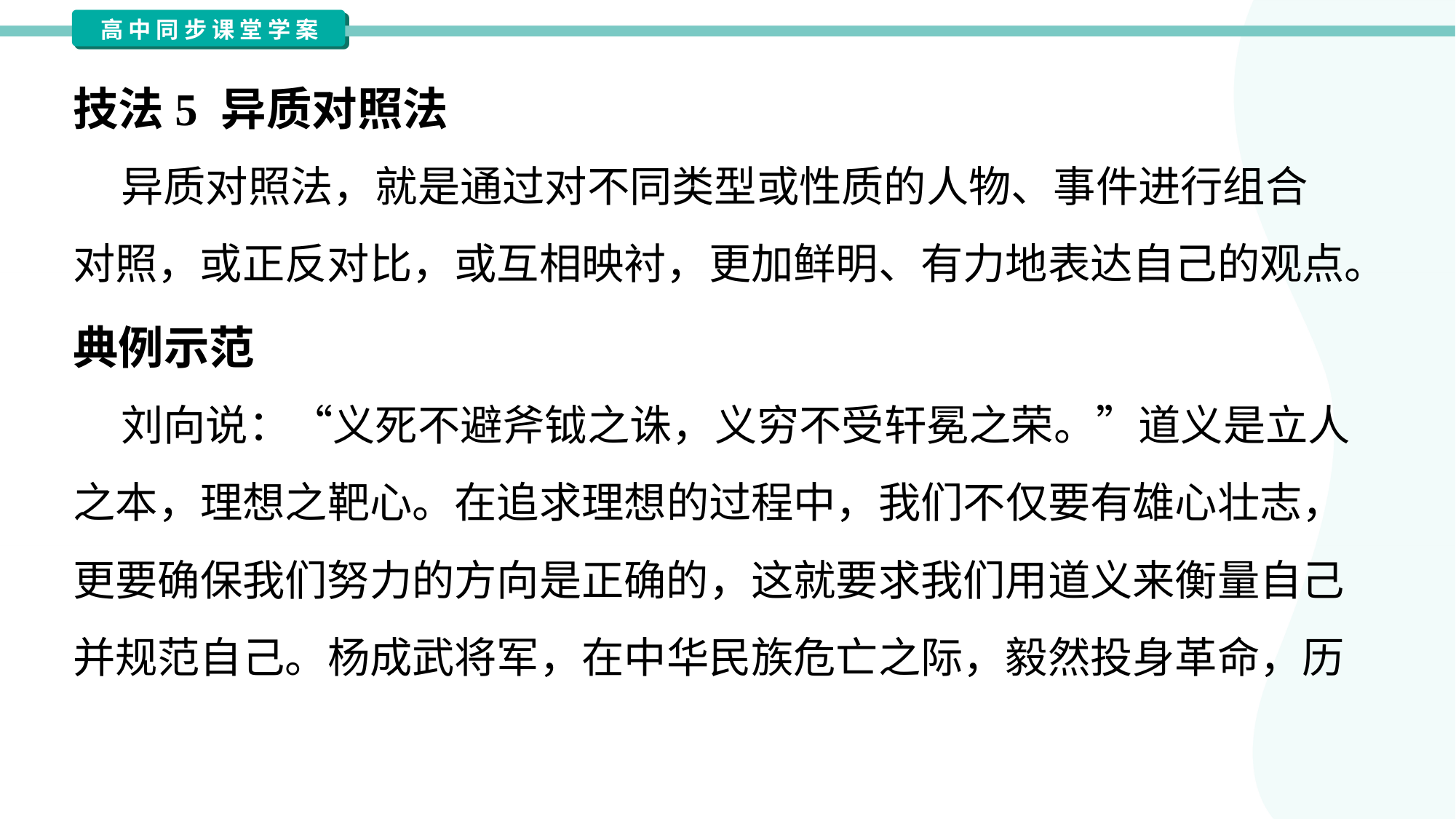

技法5 异质对照法
    异质对照法，就是通过对不同类型或性质的人物、事件进行组合
对照，或正反对比，或互相映衬，更加鲜明、有力地表达自己的观点。
典例示范
    刘向说：“义死不避斧钺之诛，义穷不受轩冕之荣。”道义是立人
之本，理想之靶心。在追求理想的过程中，我们不仅要有雄心壮志，
更要确保我们努力的方向是正确的，这就要求我们用道义来衡量自己
并规范自己。杨成武将军，在中华民族危亡之际，毅然投身革命，历